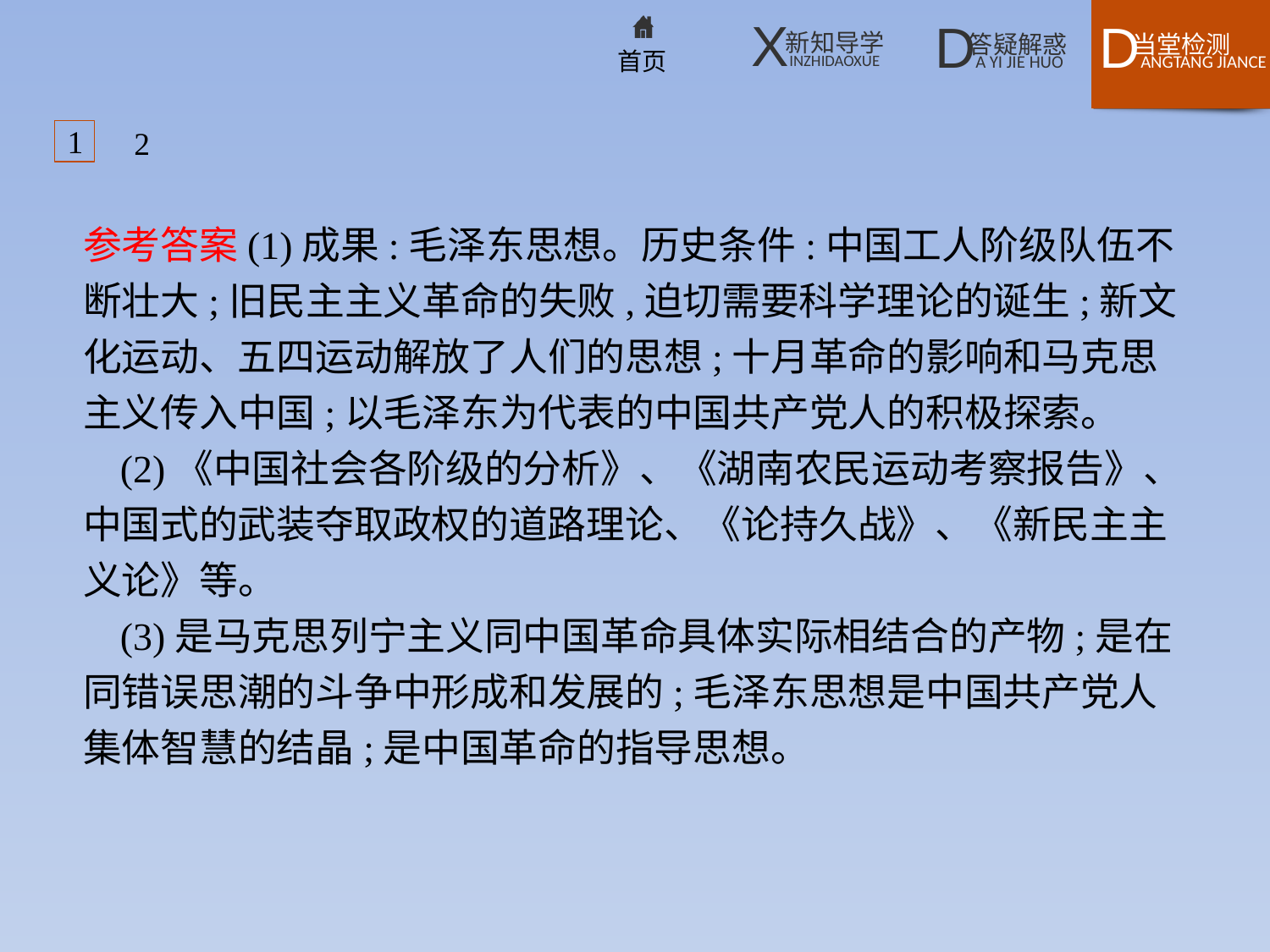

1
2
参考答案(1)成果:毛泽东思想。历史条件:中国工人阶级队伍不断壮大;旧民主主义革命的失败,迫切需要科学理论的诞生;新文化运动、五四运动解放了人们的思想;十月革命的影响和马克思主义传入中国;以毛泽东为代表的中国共产党人的积极探索。
(2)《中国社会各阶级的分析》、《湖南农民运动考察报告》、中国式的武装夺取政权的道路理论、《论持久战》、《新民主主义论》等。
(3)是马克思列宁主义同中国革命具体实际相结合的产物;是在同错误思潮的斗争中形成和发展的;毛泽东思想是中国共产党人集体智慧的结晶;是中国革命的指导思想。